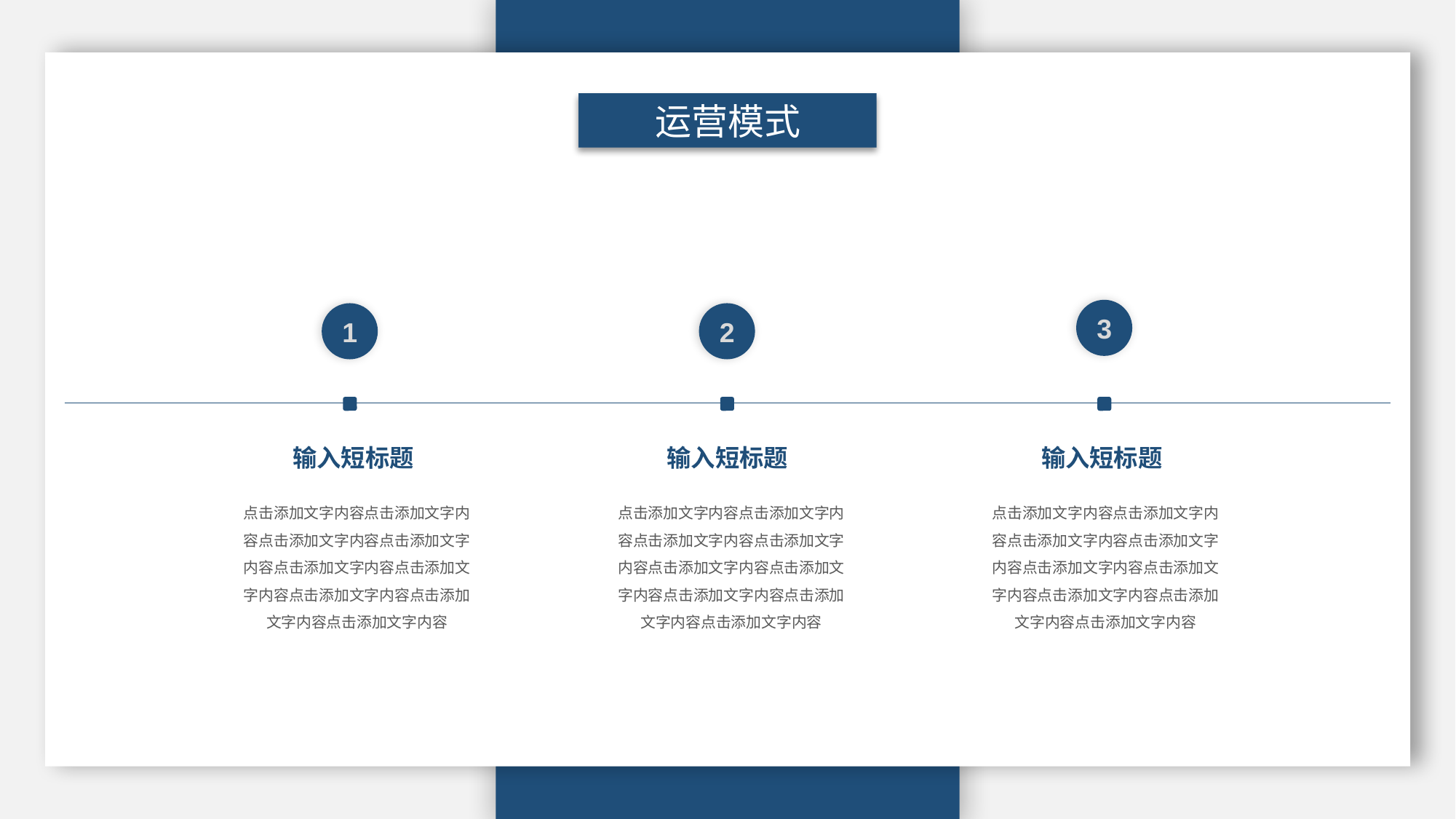

运营模式
3
1
2

输入短标题
输入短标题
输入短标题
点击添加文字内容点击添加文字内容点击添加文字内容点击添加文字内容点击添加文字内容点击添加文字内容点击添加文字内容点击添加文字内容点击添加文字内容
点击添加文字内容点击添加文字内容点击添加文字内容点击添加文字内容点击添加文字内容点击添加文字内容点击添加文字内容点击添加文字内容点击添加文字内容
点击添加文字内容点击添加文字内容点击添加文字内容点击添加文字内容点击添加文字内容点击添加文字内容点击添加文字内容点击添加文字内容点击添加文字内容